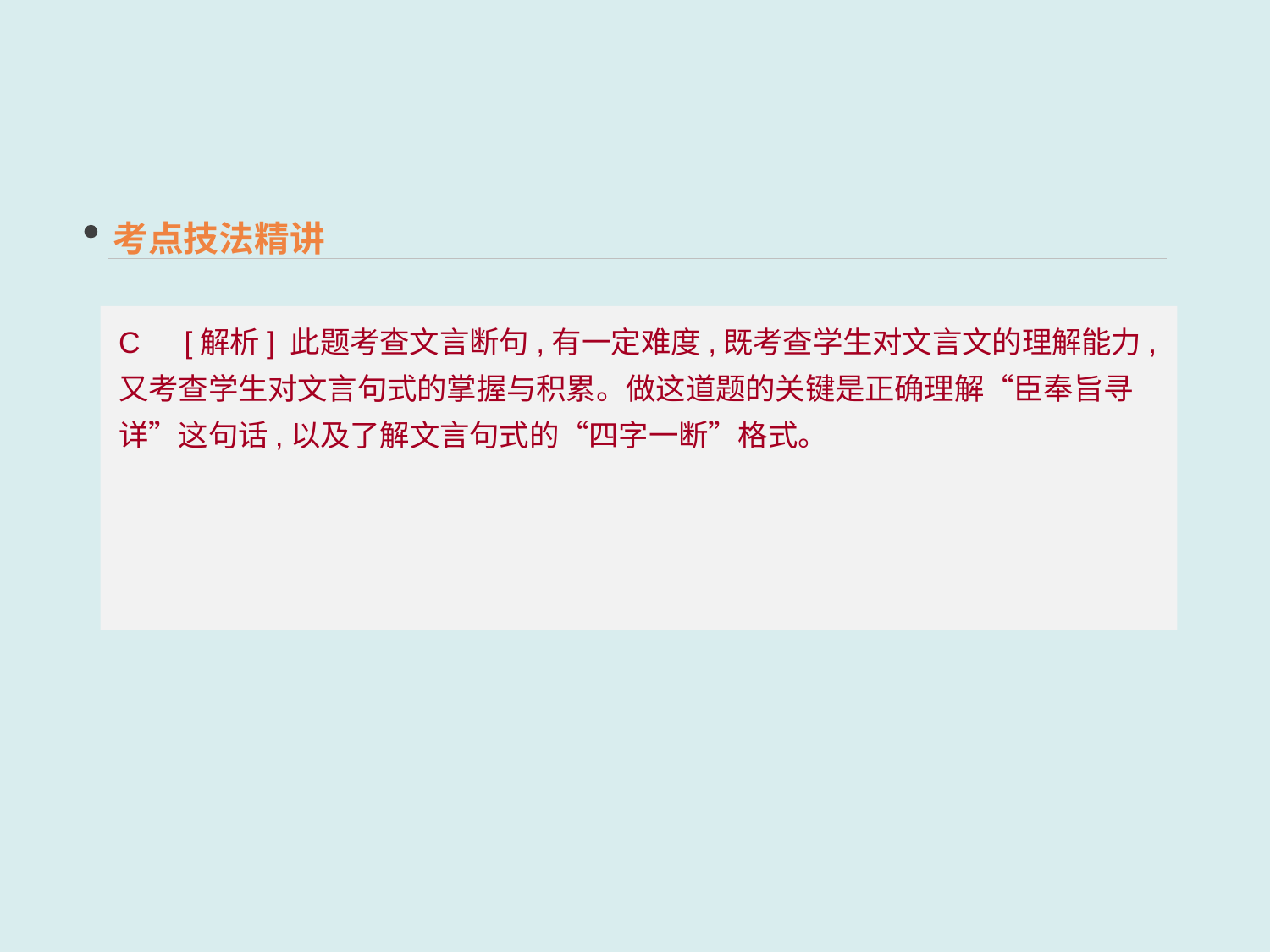

考点技法精讲

C　[解析] 此题考查文言断句,有一定难度,既考查学生对文言文的理解能力,又考查学生对文言句式的掌握与积累。做这道题的关键是正确理解“臣奉旨寻详”这句话,以及了解文言句式的“四字一断”格式。